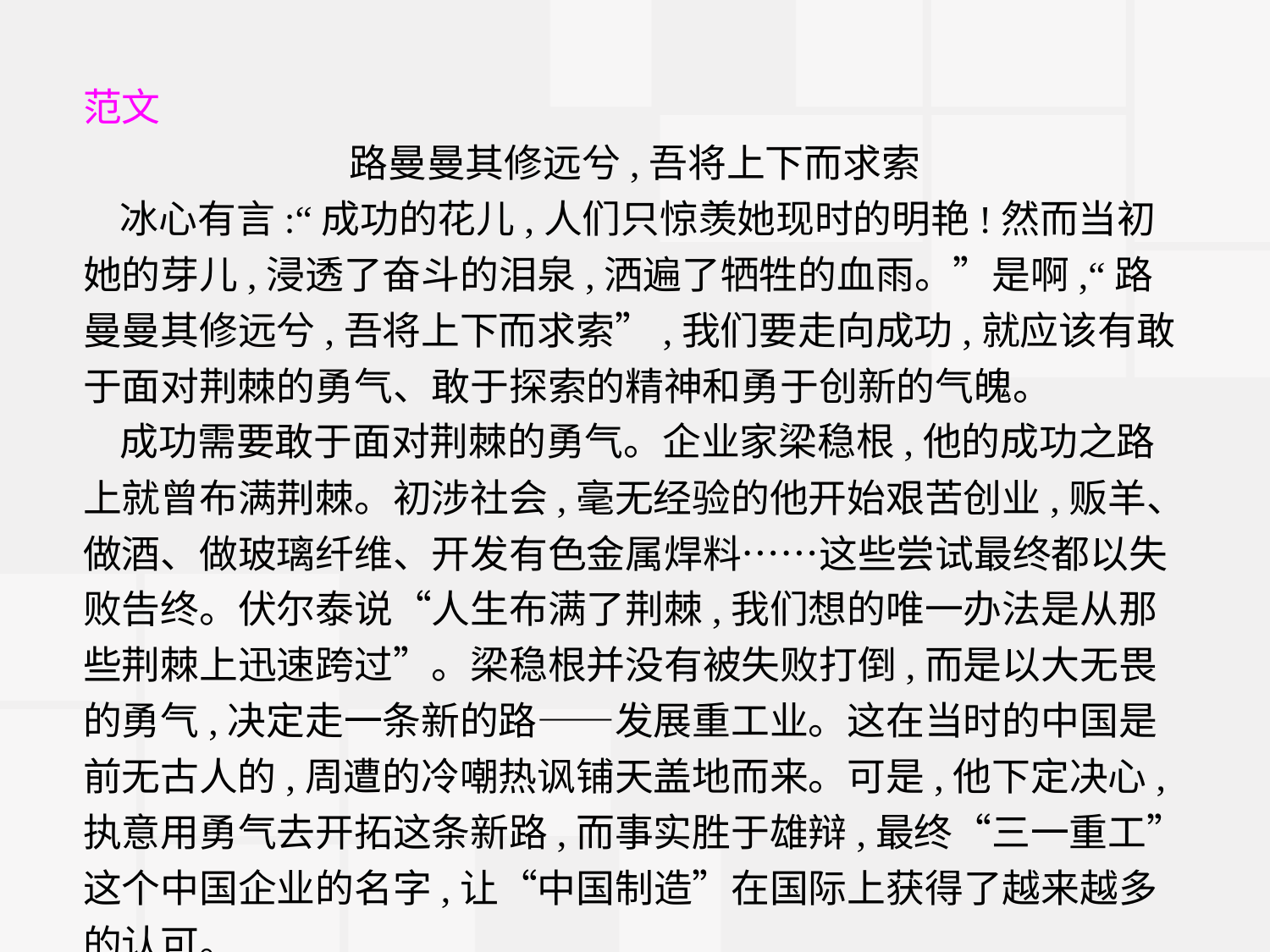

范文
路曼曼其修远兮,吾将上下而求索
冰心有言:“成功的花儿,人们只惊羡她现时的明艳!然而当初她的芽儿,浸透了奋斗的泪泉,洒遍了牺牲的血雨。”是啊,“路曼曼其修远兮,吾将上下而求索”,我们要走向成功,就应该有敢于面对荆棘的勇气、敢于探索的精神和勇于创新的气魄。
成功需要敢于面对荆棘的勇气。企业家梁稳根,他的成功之路上就曾布满荆棘。初涉社会,毫无经验的他开始艰苦创业,贩羊、做酒、做玻璃纤维、开发有色金属焊料……这些尝试最终都以失败告终。伏尔泰说“人生布满了荆棘,我们想的唯一办法是从那些荆棘上迅速跨过”。梁稳根并没有被失败打倒,而是以大无畏的勇气,决定走一条新的路——发展重工业。这在当时的中国是前无古人的,周遭的冷嘲热讽铺天盖地而来。可是,他下定决心,执意用勇气去开拓这条新路,而事实胜于雄辩,最终“三一重工”这个中国企业的名字,让“中国制造”在国际上获得了越来越多的认可。